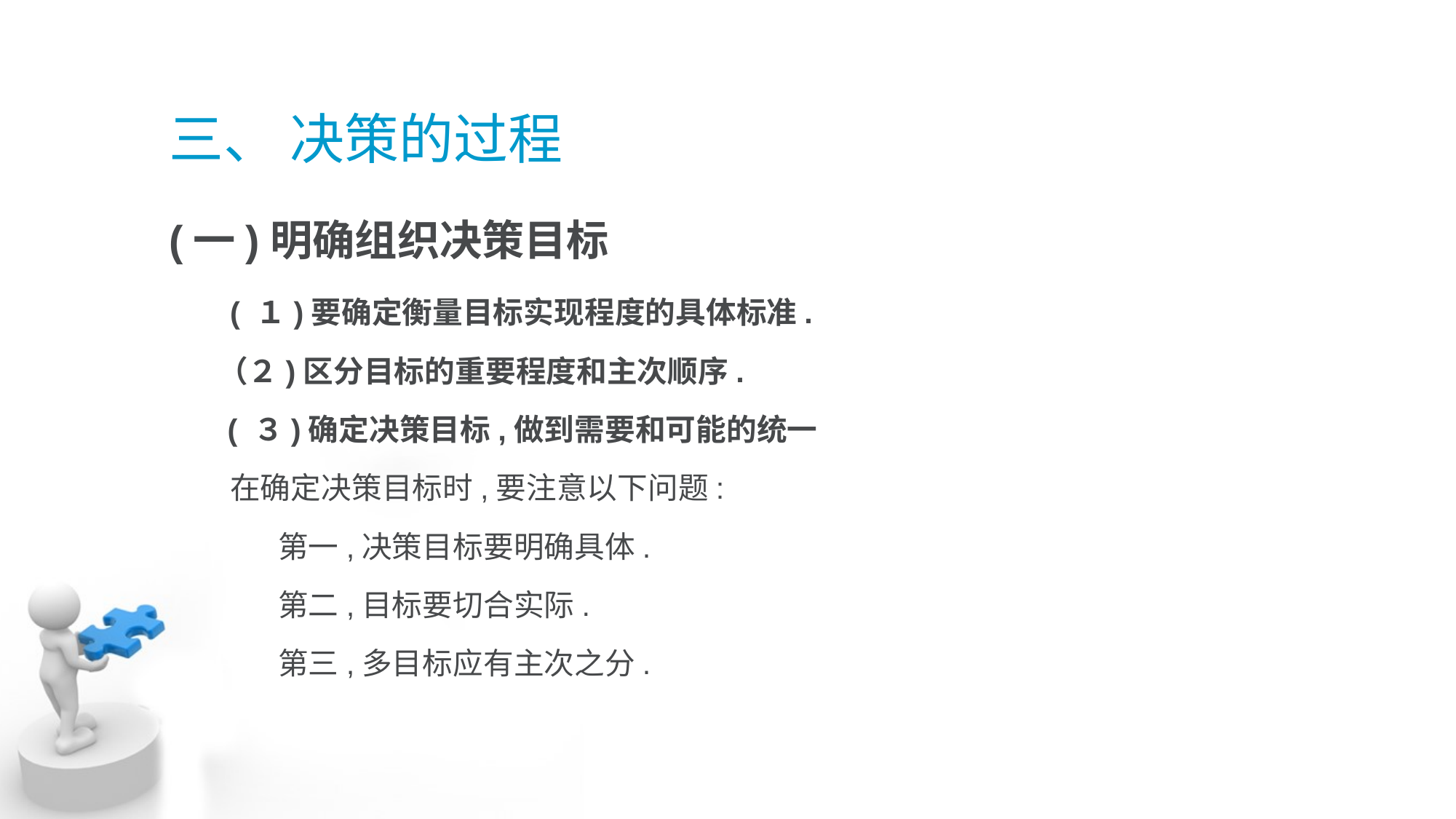

# 三、 决策的过程
(一)明确组织决策目标
      ( １)要确定衡量目标实现程度的具体标准.
      （２)区分目标的重要程度和主次顺序.
       ( ３)确定决策目标,做到需要和可能的统一
        在确定决策目标时,要注意以下问题:
	第一,决策目标要明确具体.
	第二,目标要切合实际.
	第三,多目标应有主次之分.